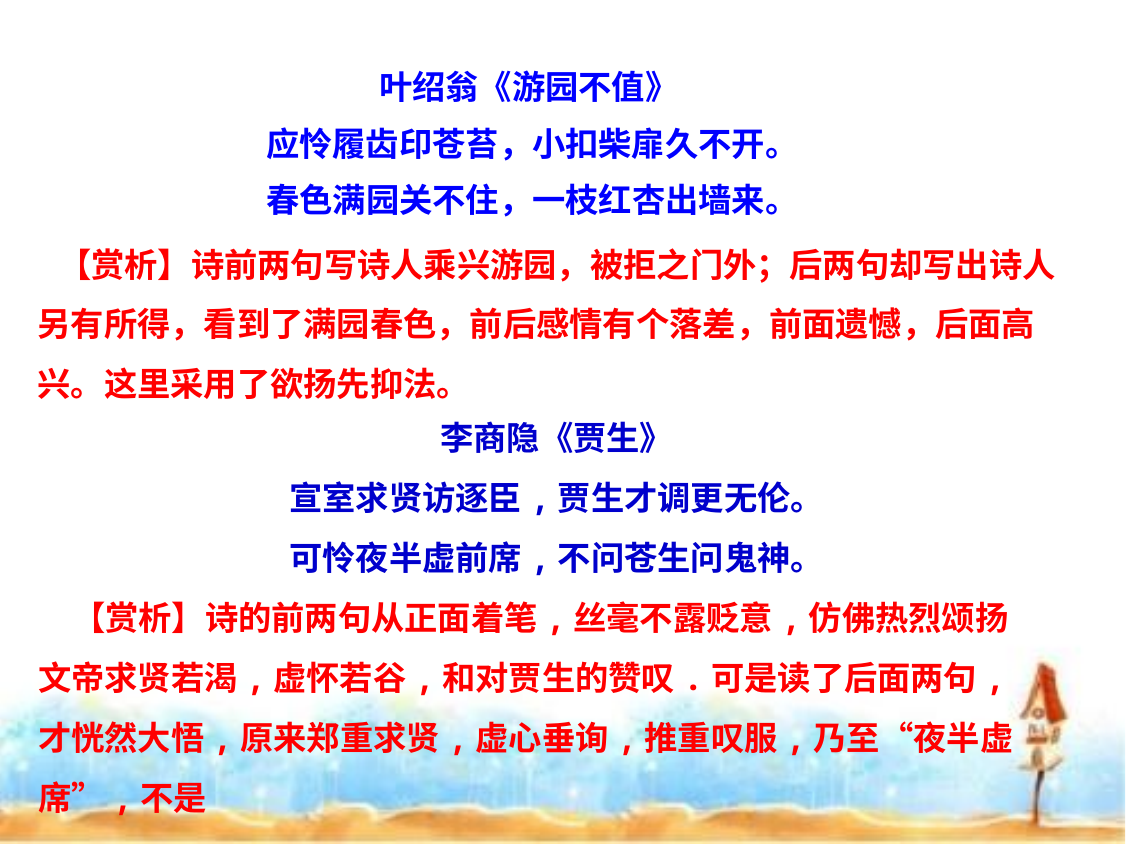

叶绍翁《游园不值》
应怜履齿印苍苔，小扣柴扉久不开。
春色满园关不住，一枝红杏出墙来。

  【赏析】诗前两句写诗人乘兴游园，被拒之门外；后两句却写出诗人另有所得，看到了满园春色，前后感情有个落差，前面遗憾，后面高兴。这里采用了欲扬先抑法。
李商隐《贾生》
宣室求贤访逐臣,贾生才调更无伦。
可怜夜半虚前席,不问苍生问鬼神。
    【赏析】诗的前两句从正面着笔,丝毫不露贬意,仿佛热烈颂扬文帝求贤若渴,虚怀若谷,和对贾生的赞叹.可是读了后面两句,才恍然大悟,原来郑重求贤,虚心垂询,推重叹服,乃至“夜半虚席”,不是